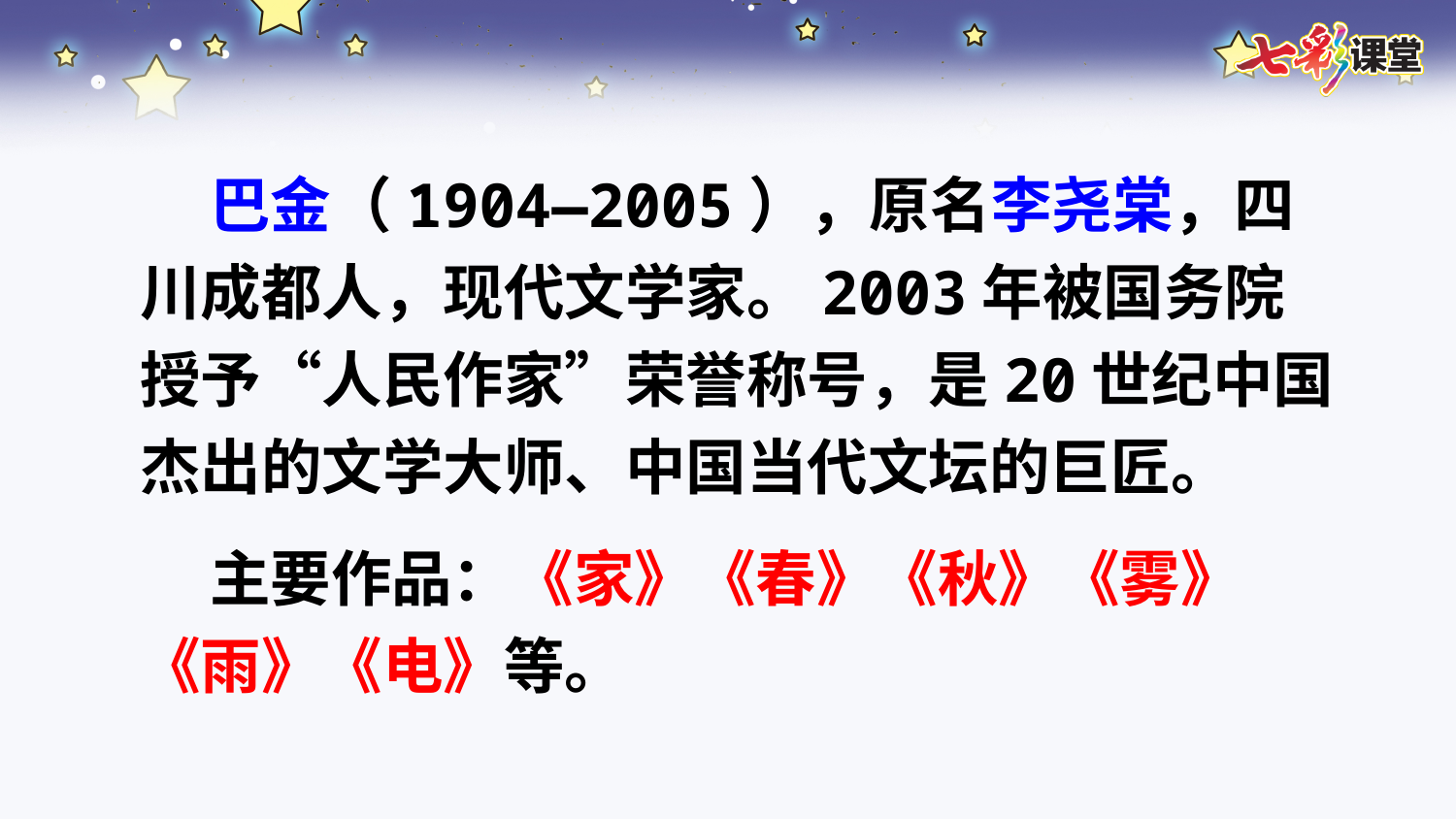

巴金（1904—2005），原名李尧棠，四川成都人，现代文学家。2003年被国务院授予“人民作家”荣誉称号，是20世纪中国杰出的文学大师、中国当代文坛的巨匠。
    主要作品：《家》《春》《秋》《雾》《雨》《电》等。